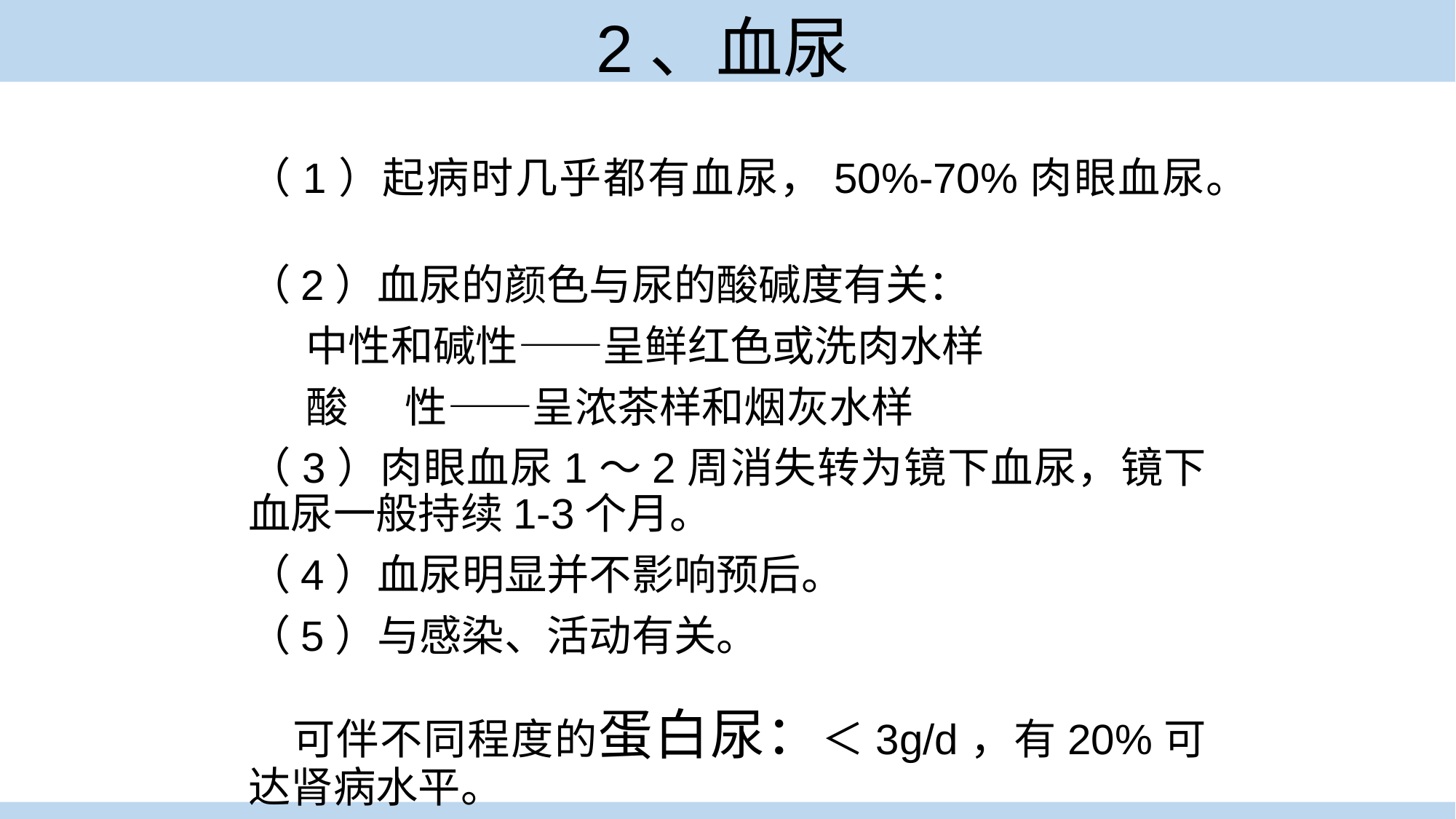

# 2、血尿
（1）起病时几乎都有血尿，50%-70%肉眼血尿。
（2）血尿的颜色与尿的酸碱度有关：
     中性和碱性——呈鲜红色或洗肉水样
     酸      性——呈浓茶样和烟灰水样
（3）肉眼血尿1～2周消失转为镜下血尿，镜下血尿一般持续1-3个月。
（4）血尿明显并不影响预后。
（5）与感染、活动有关。

   可伴不同程度的蛋白尿：＜3g/d，有20%可达肾病水平。